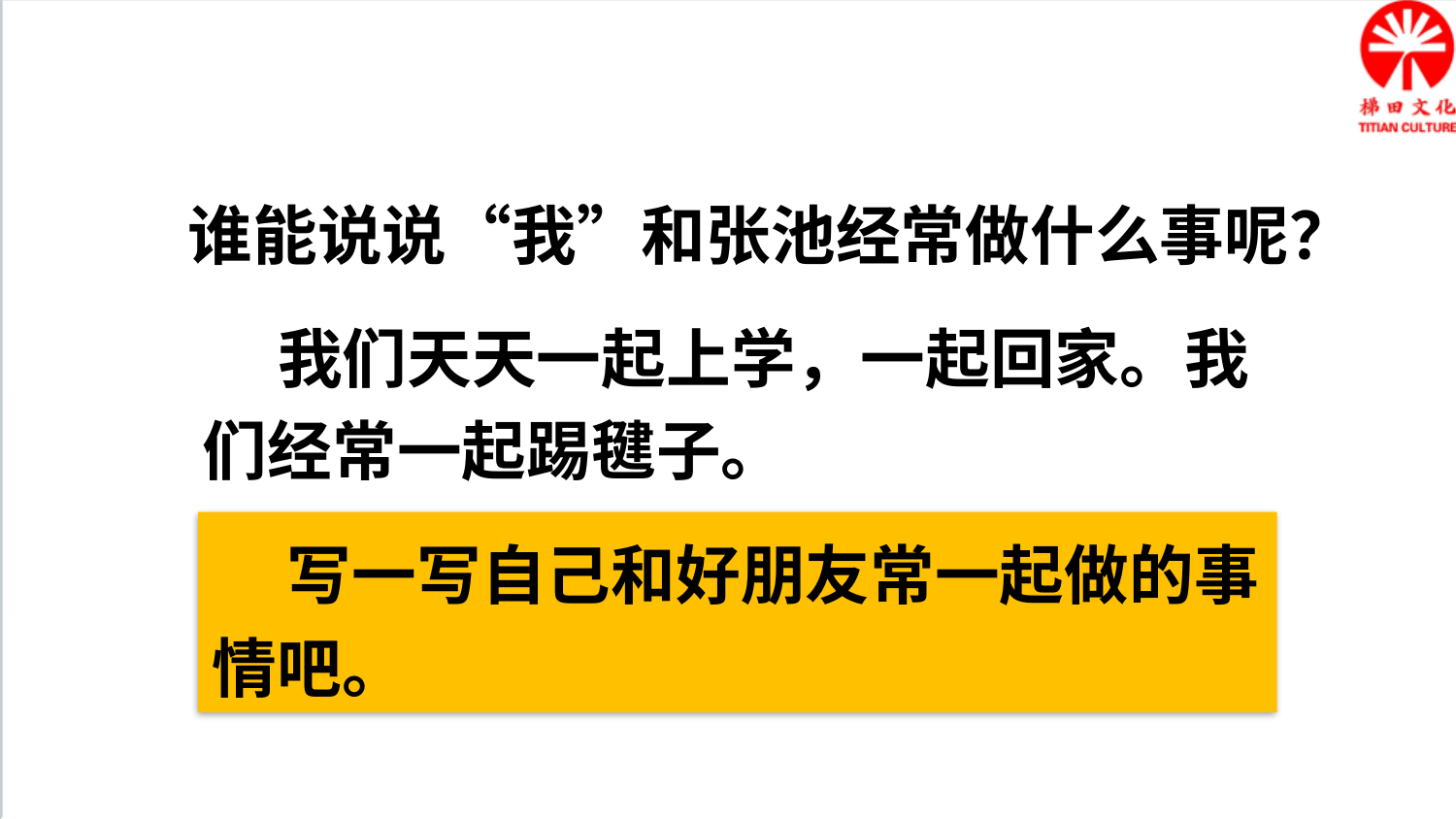

谁能说说“我”和张池经常做什么事呢？
    我们天天一起上学，一起回家。我们经常一起踢毽子。
    写一写自己和好朋友常一起做的事情吧。